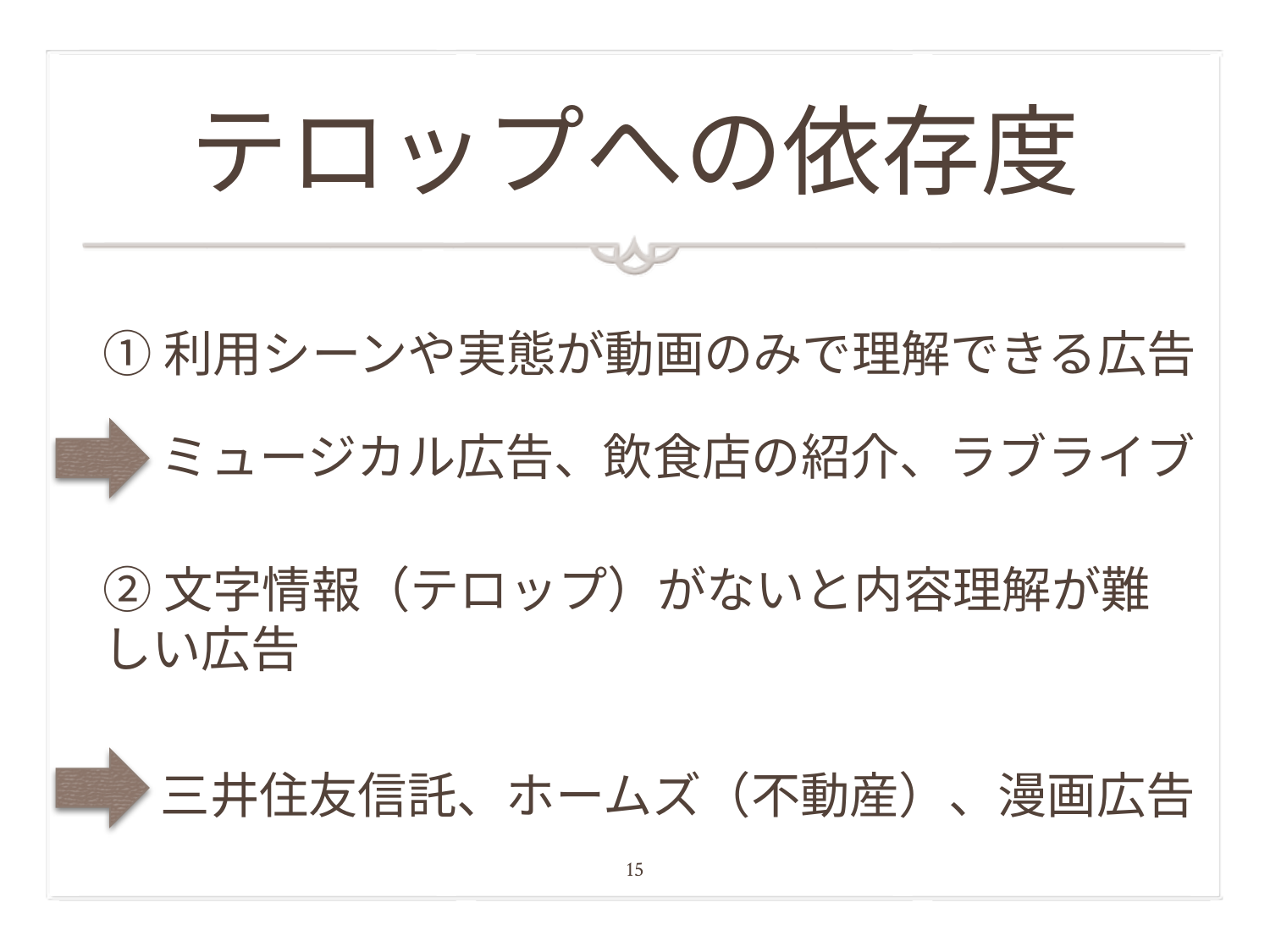

# テロップへの依存度
①利用シーンや実態が動画のみで理解できる広告

ミュージカル広告、飲食店の紹介、ラブライブ
②文字情報（テロップ）がないと内容理解が難しい広告

三井住友信託、ホームズ（不動産）、漫画広告
15